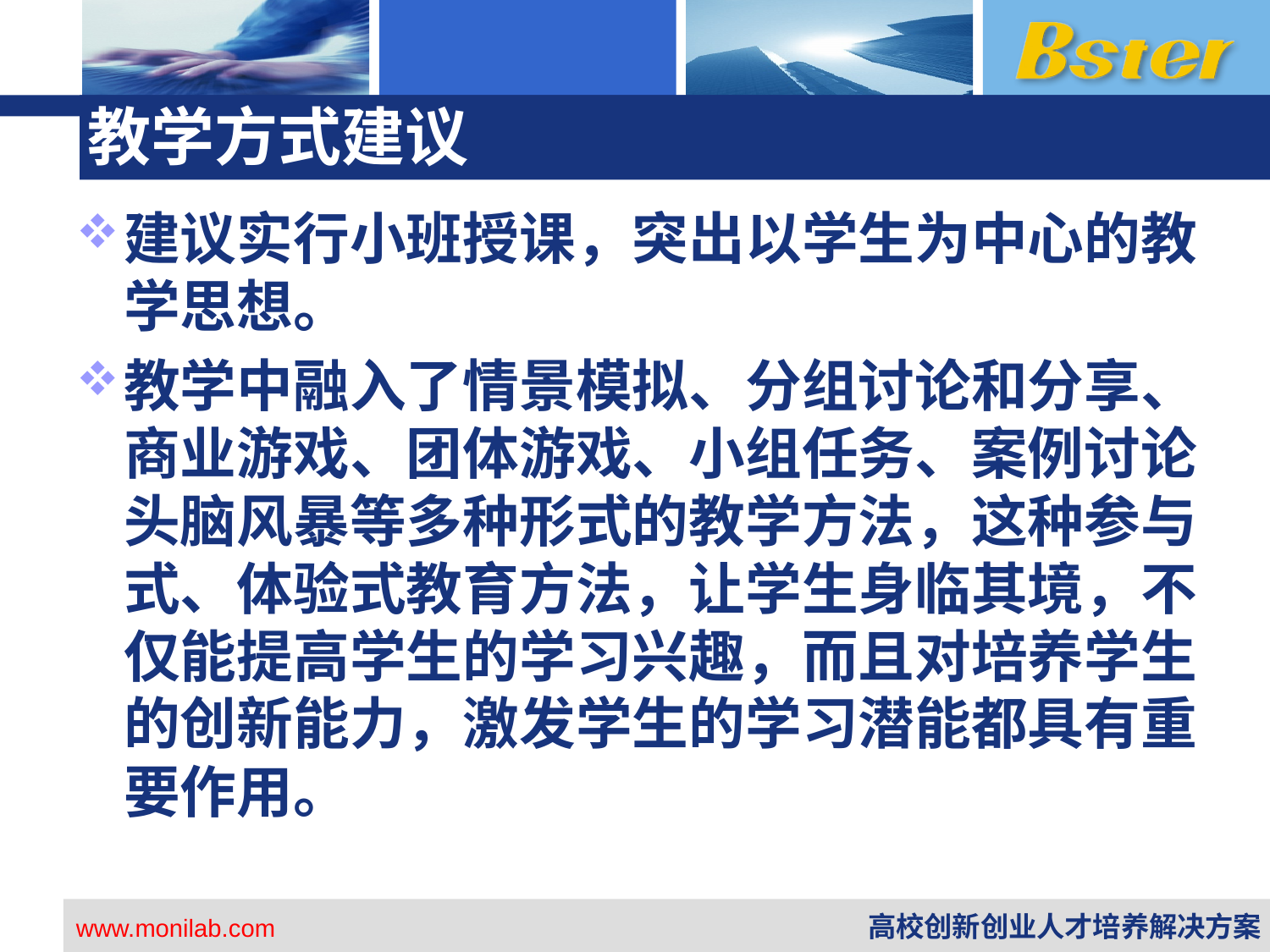

# 教学方式建议
建议实行小班授课，突出以学生为中心的教学思想。
教学中融入了情景模拟、分组讨论和分享、商业游戏、团体游戏、小组任务、案例讨论头脑风暴等多种形式的教学方法，这种参与式、体验式教育方法，让学生身临其境，不仅能提高学生的学习兴趣，而且对培养学生的创新能力，激发学生的学习潜能都具有重要作用。